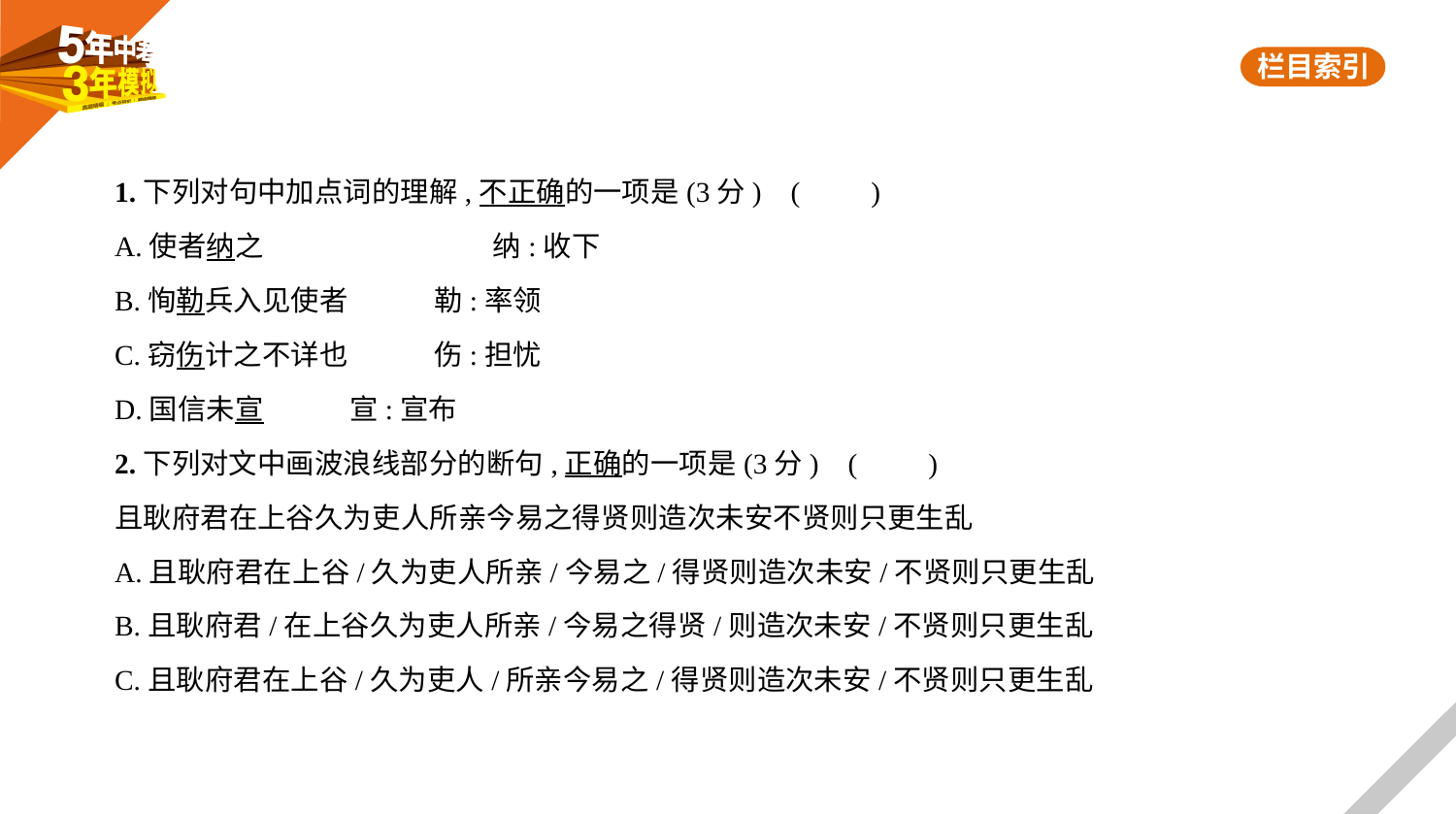

1.下列对句中加点词的理解,不正确的一项是(3分) (　　)
A.使者纳之　　　　　　　　纳:收下
B.恂勒兵入见使者　　　勒:率领
C.窃伤计之不详也　　　伤:担忧
D.国信未宣　　　宣:宣布
2.下列对文中画波浪线部分的断句,正确的一项是(3分) (　　)
且耿府君在上谷久为吏人所亲今易之得贤则造次未安不贤则只更生乱
A.且耿府君在上谷/久为吏人所亲/今易之/得贤则造次未安/不贤则只更生乱
B.且耿府君/在上谷久为吏人所亲/今易之得贤/则造次未安/不贤则只更生乱
C.且耿府君在上谷/久为吏人/所亲今易之/得贤则造次未安/不贤则只更生乱